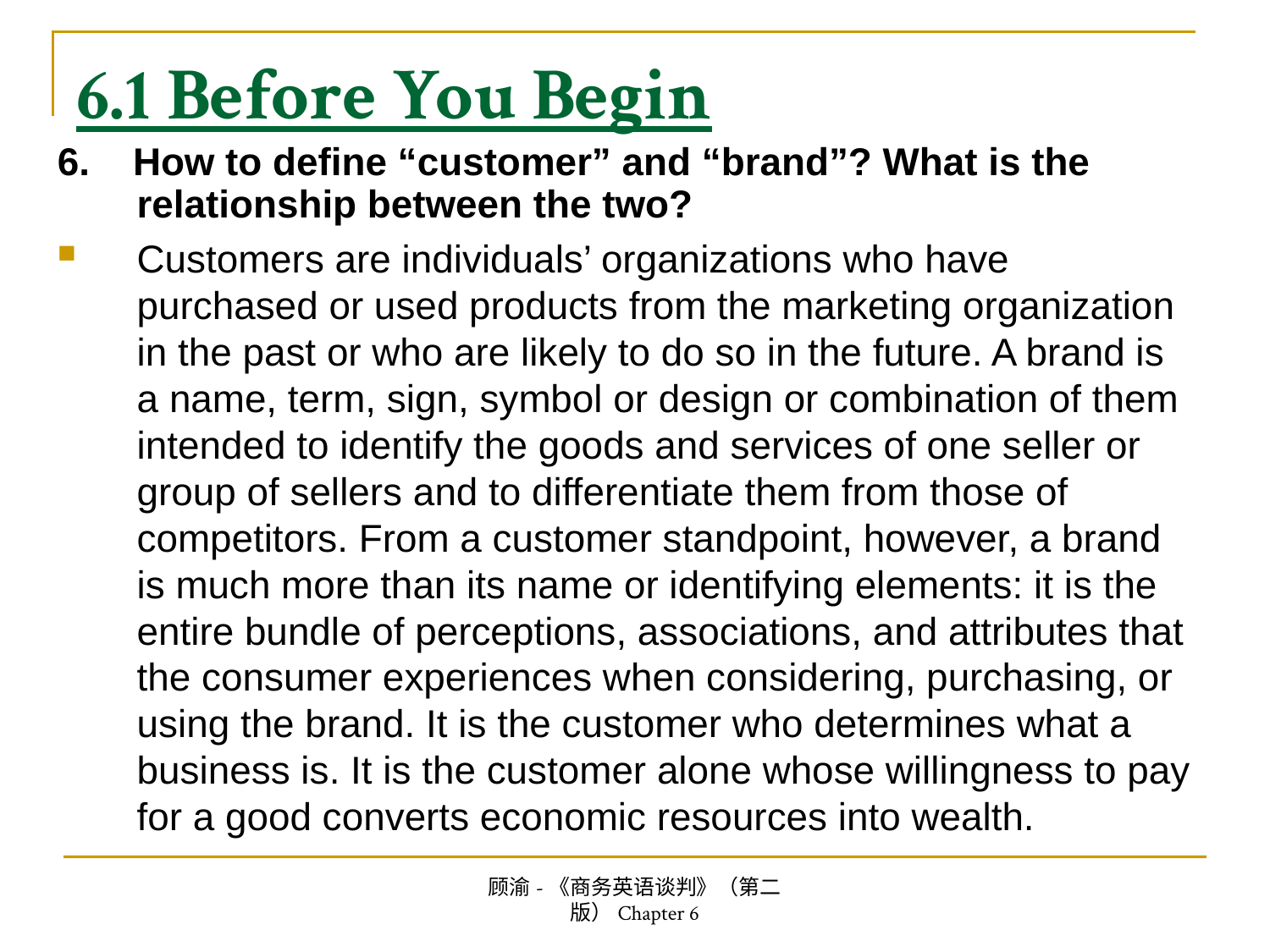

# 6.1 Before You Begin
6.    How to define “customer” and “brand”? What is the relationship between the two?
Customers are individuals’ organizations who have purchased or used products from the marketing organization in the past or who are likely to do so in the future. A brand is a name, term, sign, symbol or design or combination of them intended to identify the goods and services of one seller or group of sellers and to differentiate them from those of competitors. From a customer standpoint, however, a brand is much more than its name or identifying elements: it is the entire bundle of perceptions, associations, and attributes that the consumer experiences when considering, purchasing, or using the brand. It is the customer who determines what a business is. It is the customer alone whose willingness to pay for a good converts economic resources into wealth.

9
顾渝-《商务英语谈判》（第二版）Chapter 6